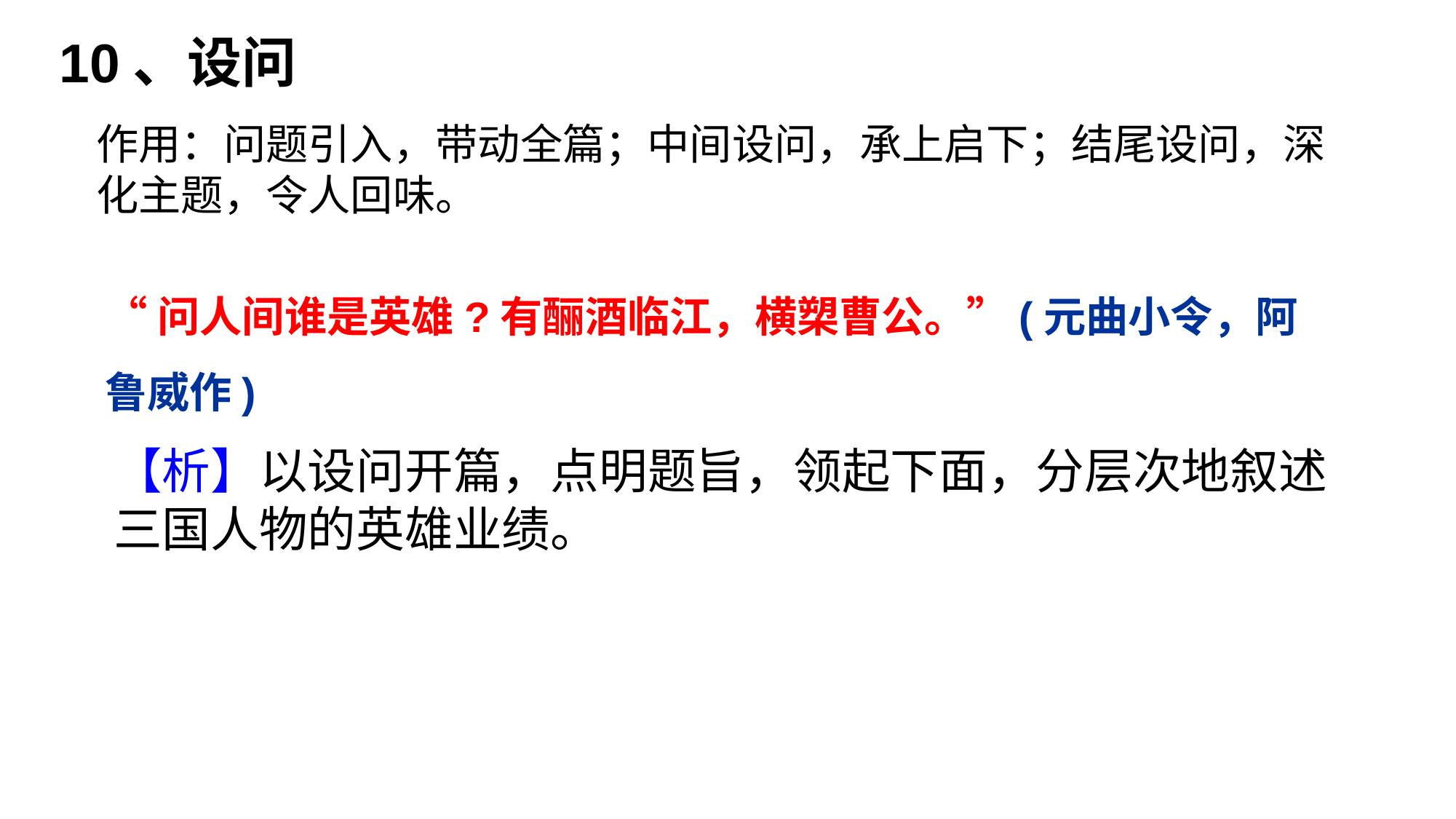

10、设问
作用：问题引入，带动全篇；中间设问，承上启下；结尾设问，深化主题，令人回味。
“问人间谁是英雄?有酾酒临江，横槊曹公。”(元曲小令，阿鲁威作)
【析】以设问开篇，点明题旨，领起下面，分层次地叙述三国人物的英雄业绩。